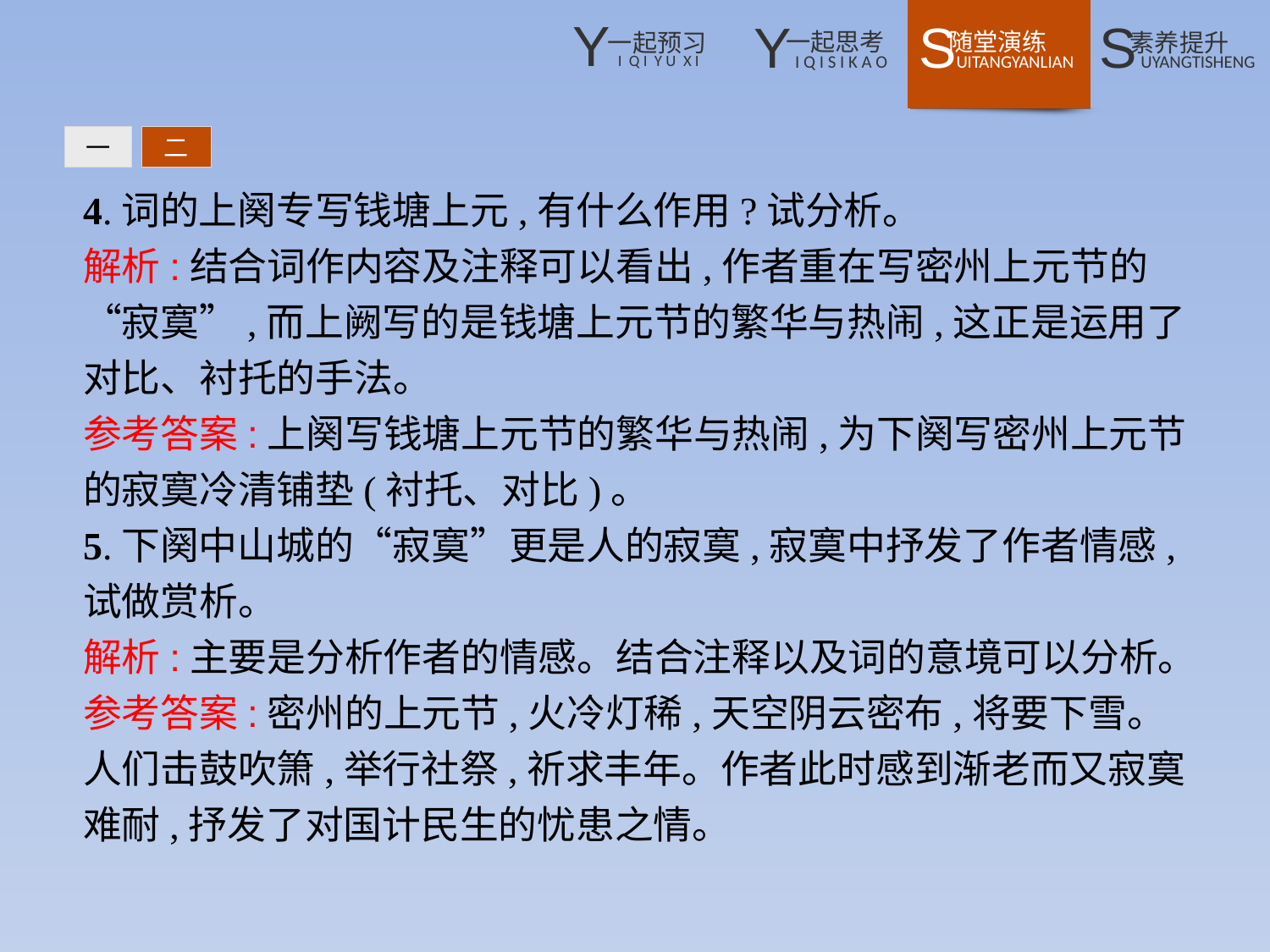

一
二
4.词的上阕专写钱塘上元,有什么作用?试分析。
解析:结合词作内容及注释可以看出,作者重在写密州上元节的“寂寞”,而上阙写的是钱塘上元节的繁华与热闹,这正是运用了对比、衬托的手法。
参考答案:上阕写钱塘上元节的繁华与热闹,为下阕写密州上元节的寂寞冷清铺垫(衬托、对比)。
5.下阕中山城的“寂寞”更是人的寂寞,寂寞中抒发了作者情感,试做赏析。
解析:主要是分析作者的情感。结合注释以及词的意境可以分析。
参考答案:密州的上元节,火冷灯稀,天空阴云密布,将要下雪。人们击鼓吹箫,举行社祭,祈求丰年。作者此时感到渐老而又寂寞难耐,抒发了对国计民生的忧患之情。